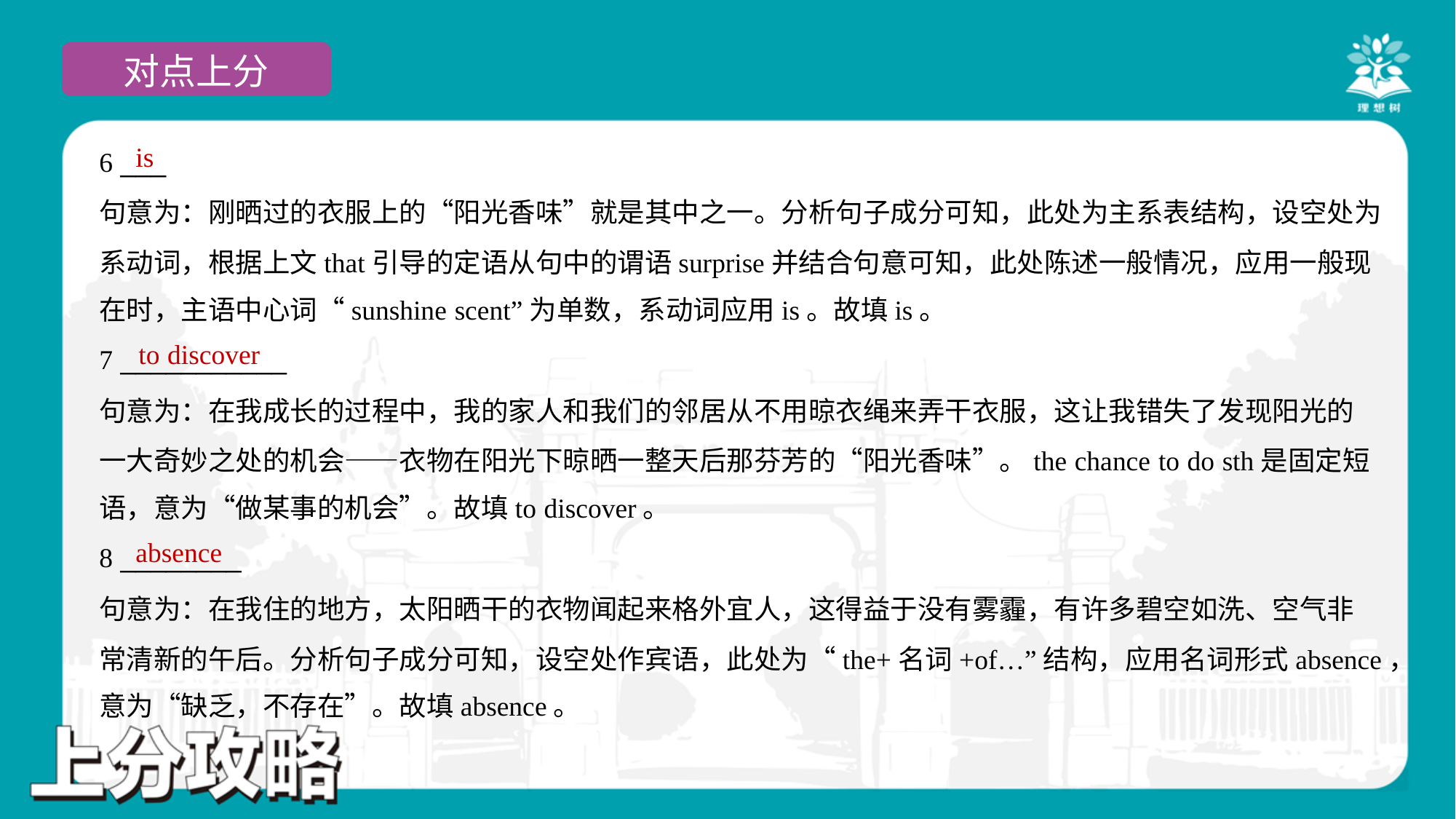

is
6 ___
句意为：刚晒过的衣服上的“阳光香味”就是其中之一。分析句子成分可知，此处为主系表结构，设空处为
系动词，根据上文that引导的定语从句中的谓语surprise并结合句意可知，此处陈述一般情况，应用一般现
在时，主语中心词“sunshine scent”为单数，系动词应用is。故填is。
to discover
7 ___________
句意为：在我成长的过程中，我的家人和我们的邻居从不用晾衣绳来弄干衣服，这让我错失了发现阳光的
一大奇妙之处的机会——衣物在阳光下晾晒一整天后那芬芳的“阳光香味”。the chance to do sth是固定短
语，意为“做某事的机会”。故填to discover。
absence
8 ________
句意为：在我住的地方，太阳晒干的衣物闻起来格外宜人，这得益于没有雾霾，有许多碧空如洗、空气非
常清新的午后。分析句子成分可知，设空处作宾语，此处为“the+名词+of…”结构，应用名词形式absence，
意为“缺乏，不存在”。故填absence。